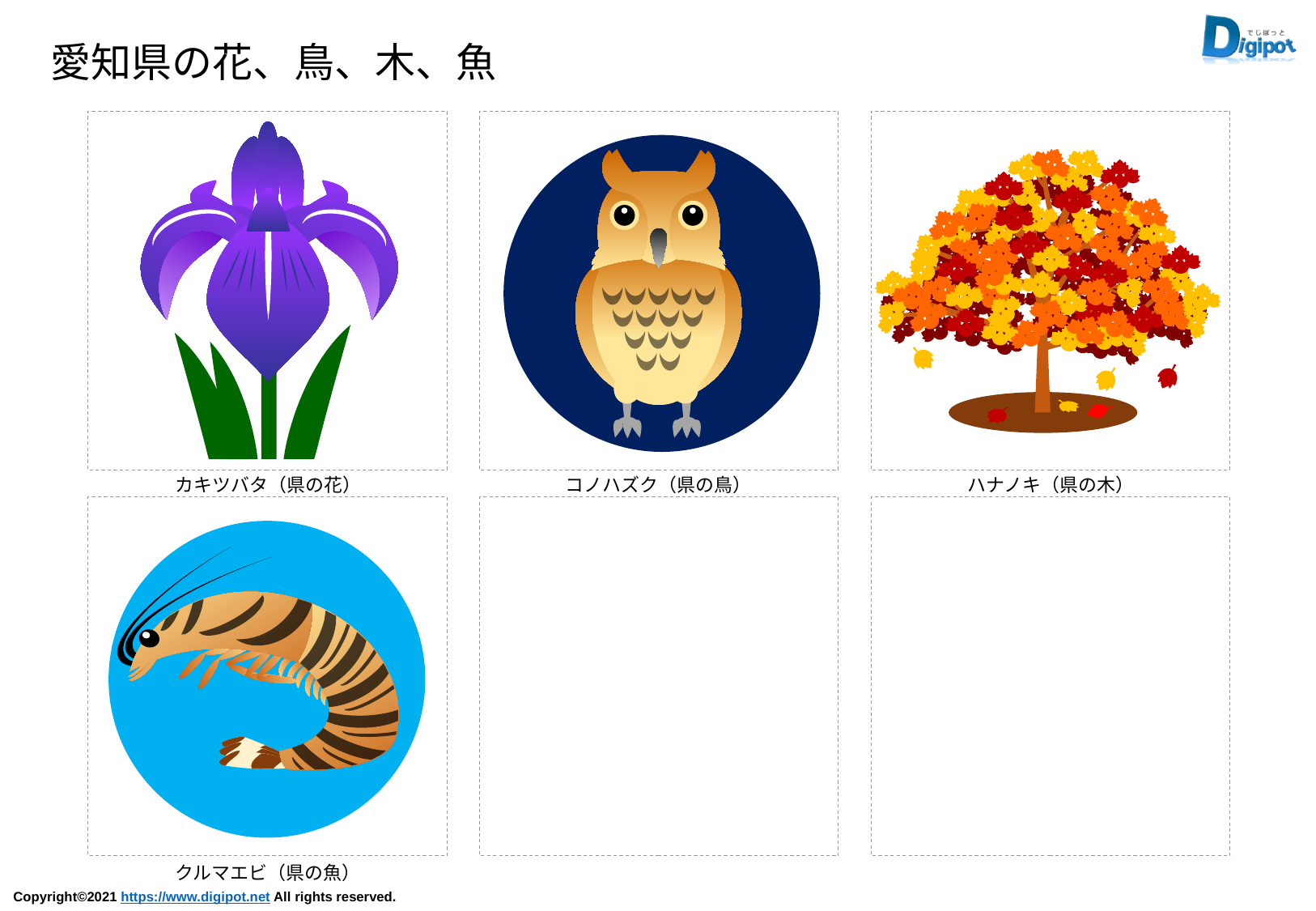

愛知県の花、鳥、木、魚

カキツバタ（県の花）
コノハズク（県の鳥）
ハナノキ（県の木）

クルマエビ（県の魚）